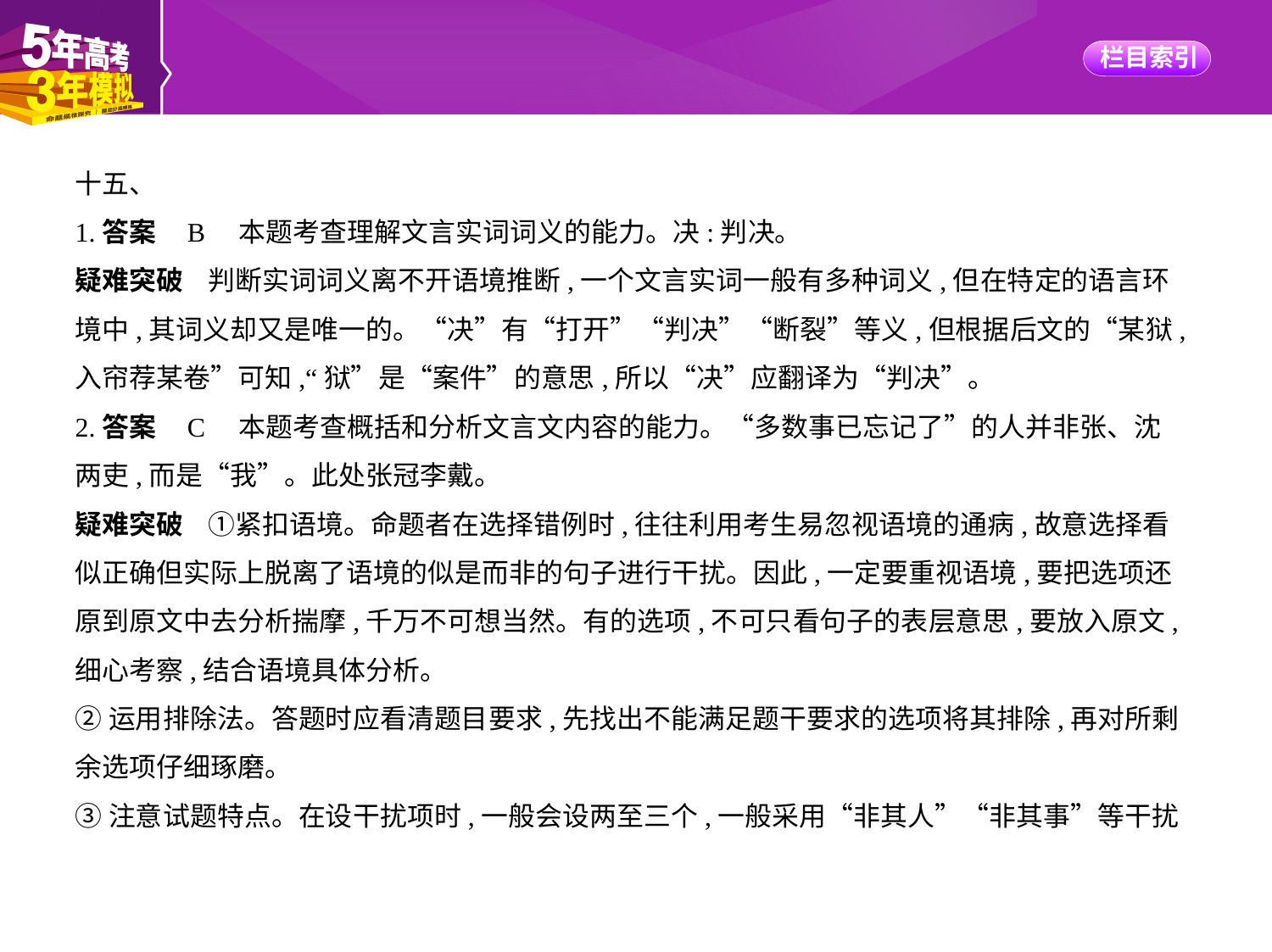

十五、
1.答案    B　本题考查理解文言实词词义的能力。决:判决。
疑难突破    判断实词词义离不开语境推断,一个文言实词一般有多种词义,但在特定的语言环
境中,其词义却又是唯一的。“决”有“打开”“判决”“断裂”等义,但根据后文的“某狱,
入帘荐某卷”可知,“狱”是“案件”的意思,所以“决”应翻译为“判决”。
2.答案    C　本题考查概括和分析文言文内容的能力。“多数事已忘记了”的人并非张、沈
两吏,而是“我”。此处张冠李戴。
疑难突破    ①紧扣语境。命题者在选择错例时,往往利用考生易忽视语境的通病,故意选择看
似正确但实际上脱离了语境的似是而非的句子进行干扰。因此,一定要重视语境,要把选项还
原到原文中去分析揣摩,千万不可想当然。有的选项,不可只看句子的表层意思,要放入原文,
细心考察,结合语境具体分析。
②运用排除法。答题时应看清题目要求,先找出不能满足题干要求的选项将其排除,再对所剩
余选项仔细琢磨。
③注意试题特点。在设干扰项时,一般会设两至三个,一般采用“非其人”“非其事”等干扰